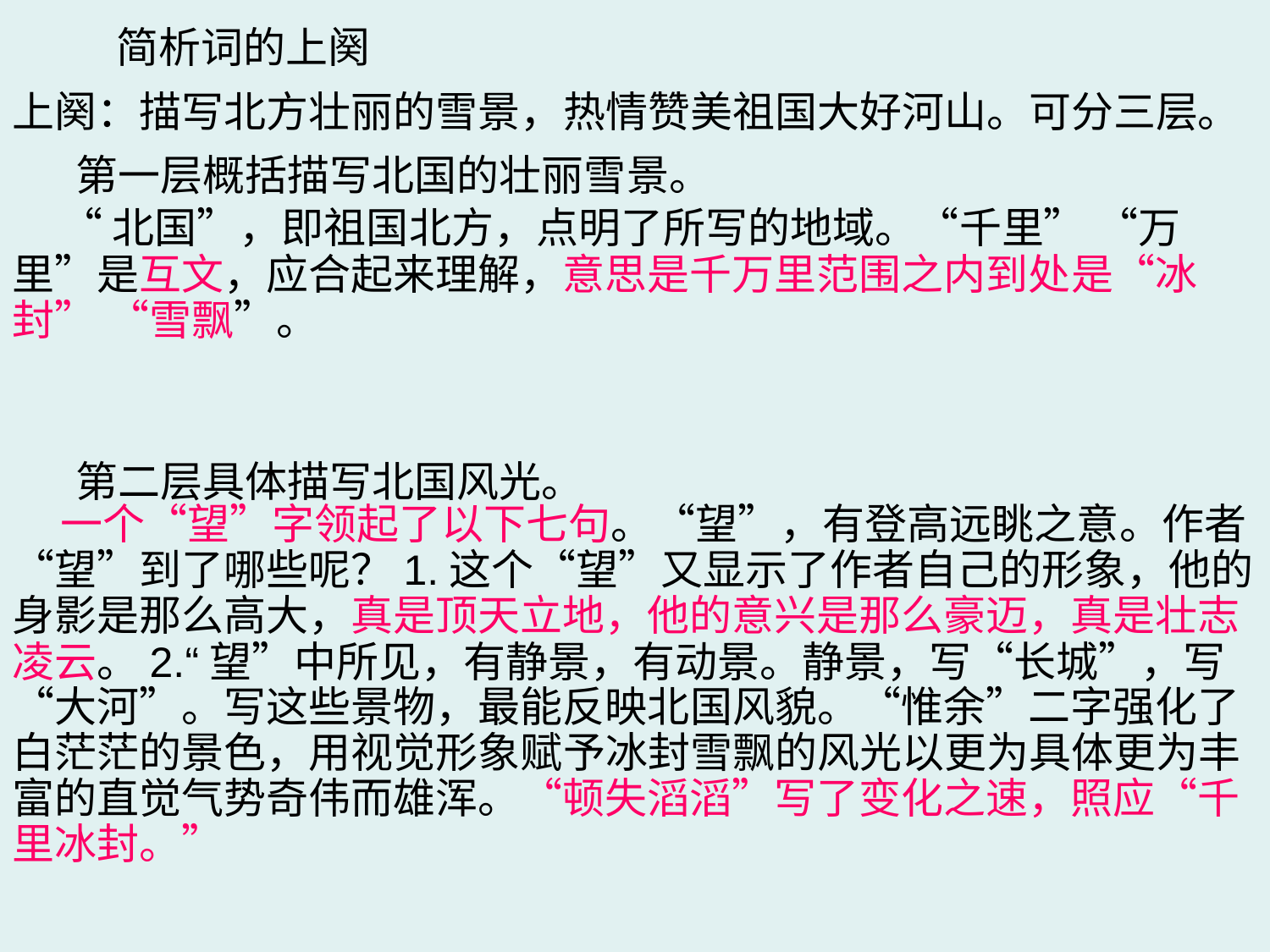

简析词的上阕
上阕：描写北方壮丽的雪景，热情赞美祖国大好河山。可分三层。
第一层概括描写北国的壮丽雪景。
     “北国”，即祖国北方，点明了所写的地域。“千里” “万里”是互文，应合起来理解，意思是千万里范围之内到处是“冰封” “雪飘”。
第二层具体描写北国风光。
    一个“望”字领起了以下七句。“望”，有登高远眺之意。作者“望”到了哪些呢？1.这个“望”又显示了作者自己的形象，他的身影是那么高大，真是顶天立地，他的意兴是那么豪迈，真是壮志凌云。2.“望”中所见，有静景，有动景。静景，写“长城”，写“大河”。写这些景物，最能反映北国风貌。“惟余”二字强化了白茫茫的景色，用视觉形象赋予冰封雪飘的风光以更为具体更为丰富的直觉气势奇伟而雄浑。“顿失滔滔”写了变化之速，照应“千里冰封。”